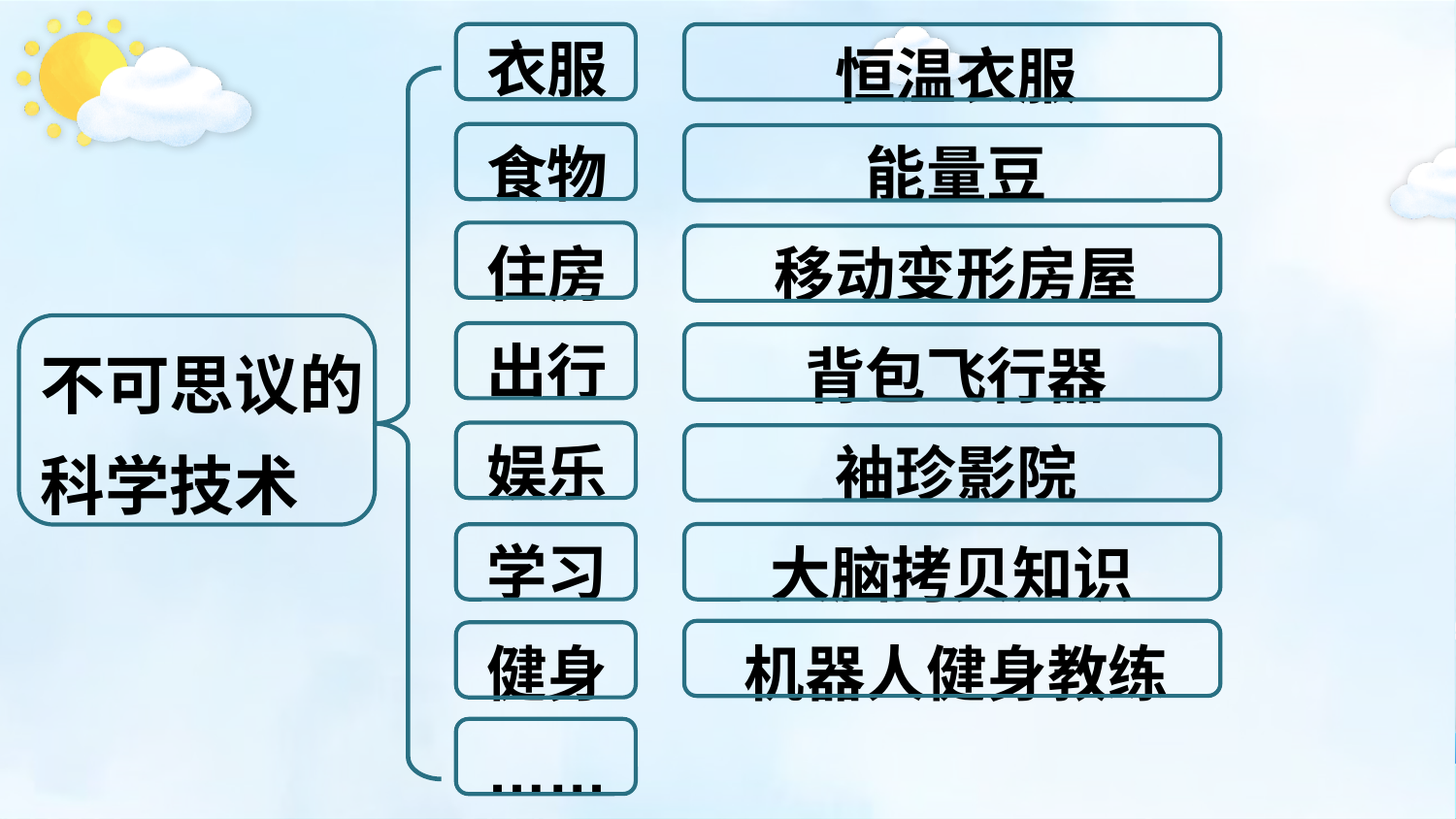

衣服

恒温衣服

食物

能量豆

住房

移动变形房屋

出行

背包飞行器

不可思议的科学技术

娱乐

袖珍影院

学习

大脑拷贝知识

健身

机器人健身教练

……